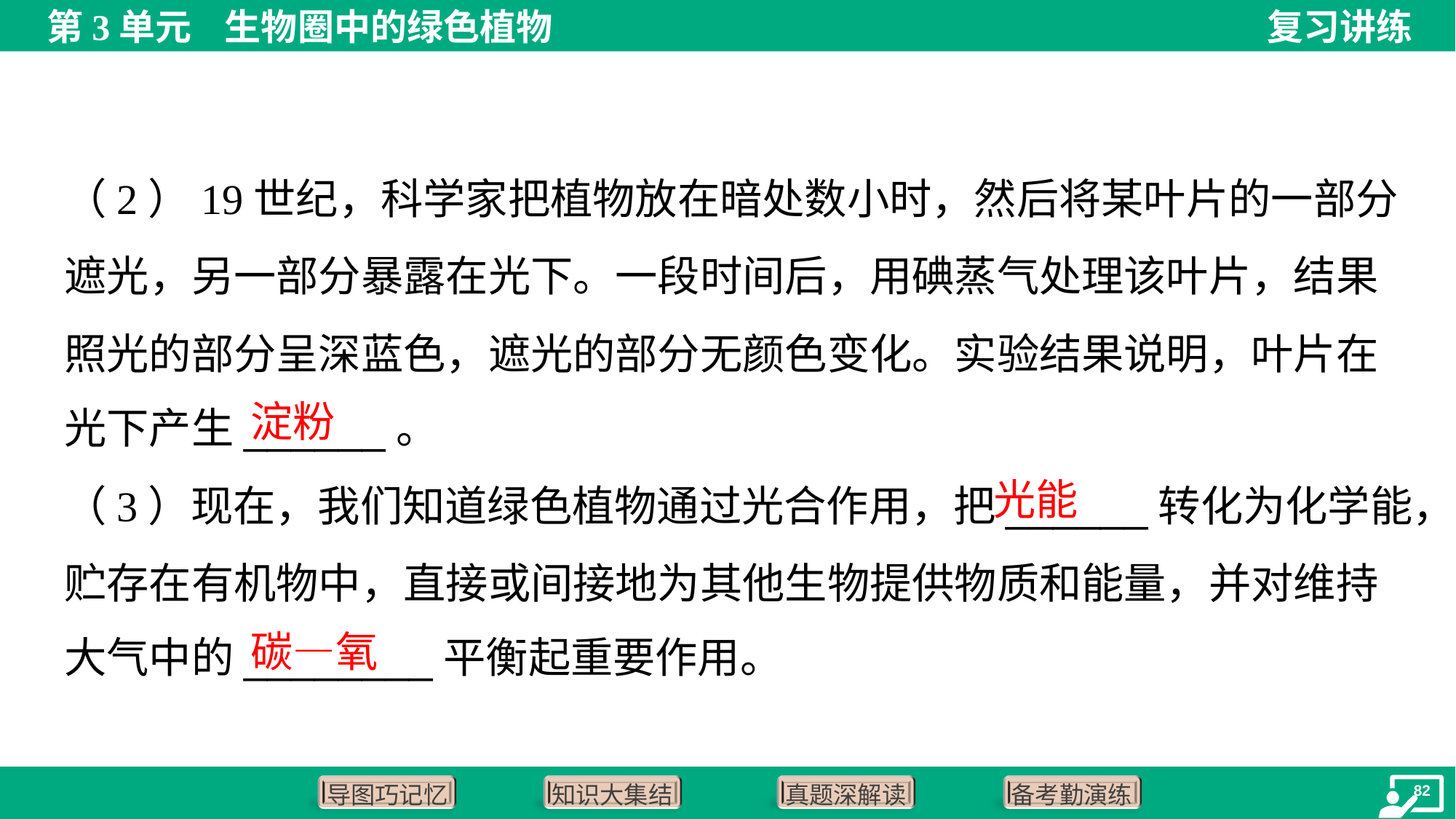

（2）19世纪，科学家把植物放在暗处数小时，然后将某叶片的一部分
遮光，另一部分暴露在光下。一段时间后，用碘蒸气处理该叶片，结果
照光的部分呈深蓝色，遮光的部分无颜色变化。实验结果说明，叶片在
光下产生______。
淀粉
光能
（3）现在，我们知道绿色植物通过光合作用，把______转化为化学能，
贮存在有机物中，直接或间接地为其他生物提供物质和能量，并对维持
大气中的________平衡起重要作用。
碳—氧